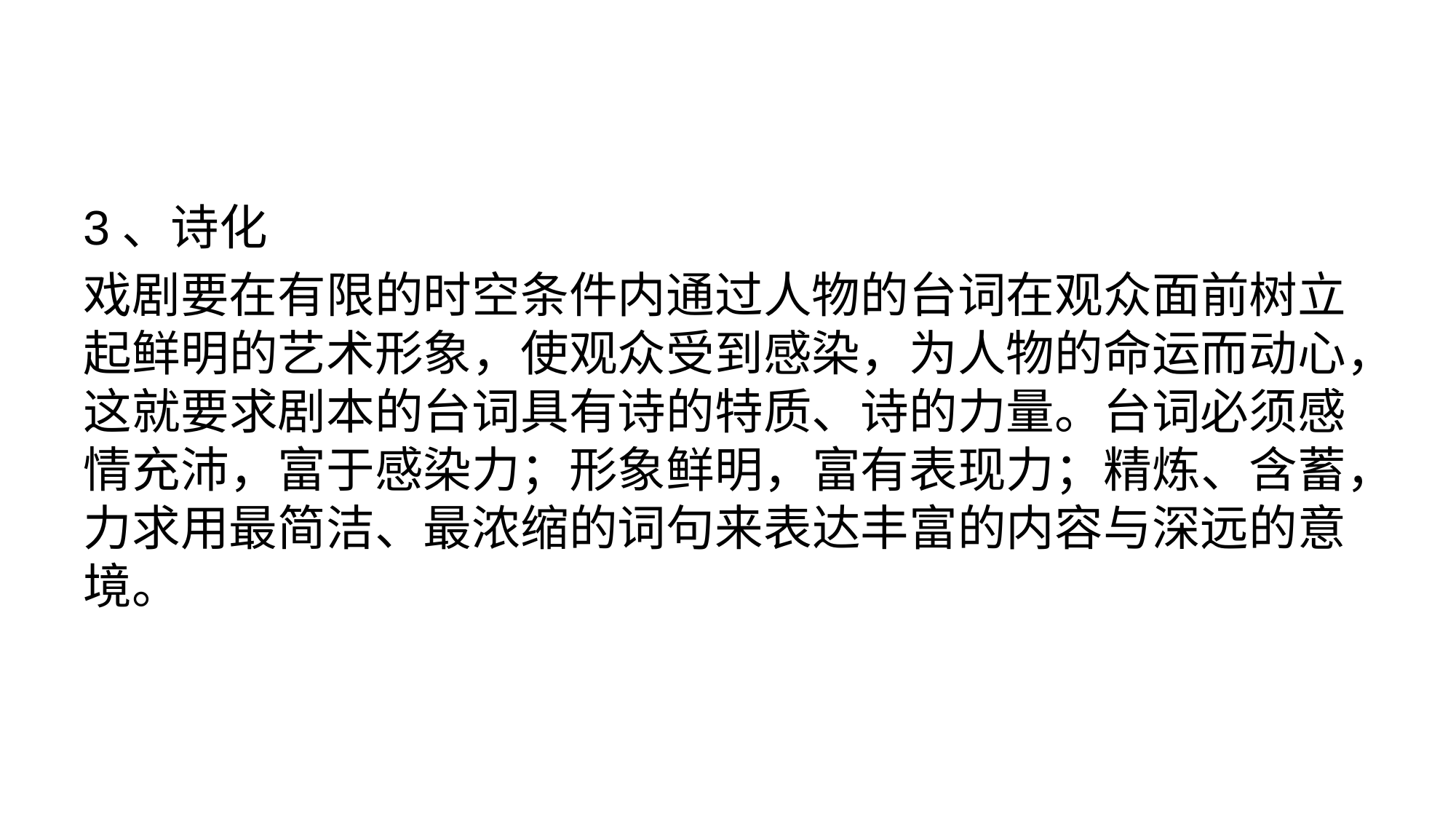

#
3、诗化
戏剧要在有限的时空条件内通过人物的台词在观众面前树立起鲜明的艺术形象，使观众受到感染，为人物的命运而动心，这就要求剧本的台词具有诗的特质、诗的力量。台词必须感情充沛，富于感染力；形象鲜明，富有表现力；精炼、含蓄，力求用最简洁、最浓缩的词句来表达丰富的内容与深远的意境。